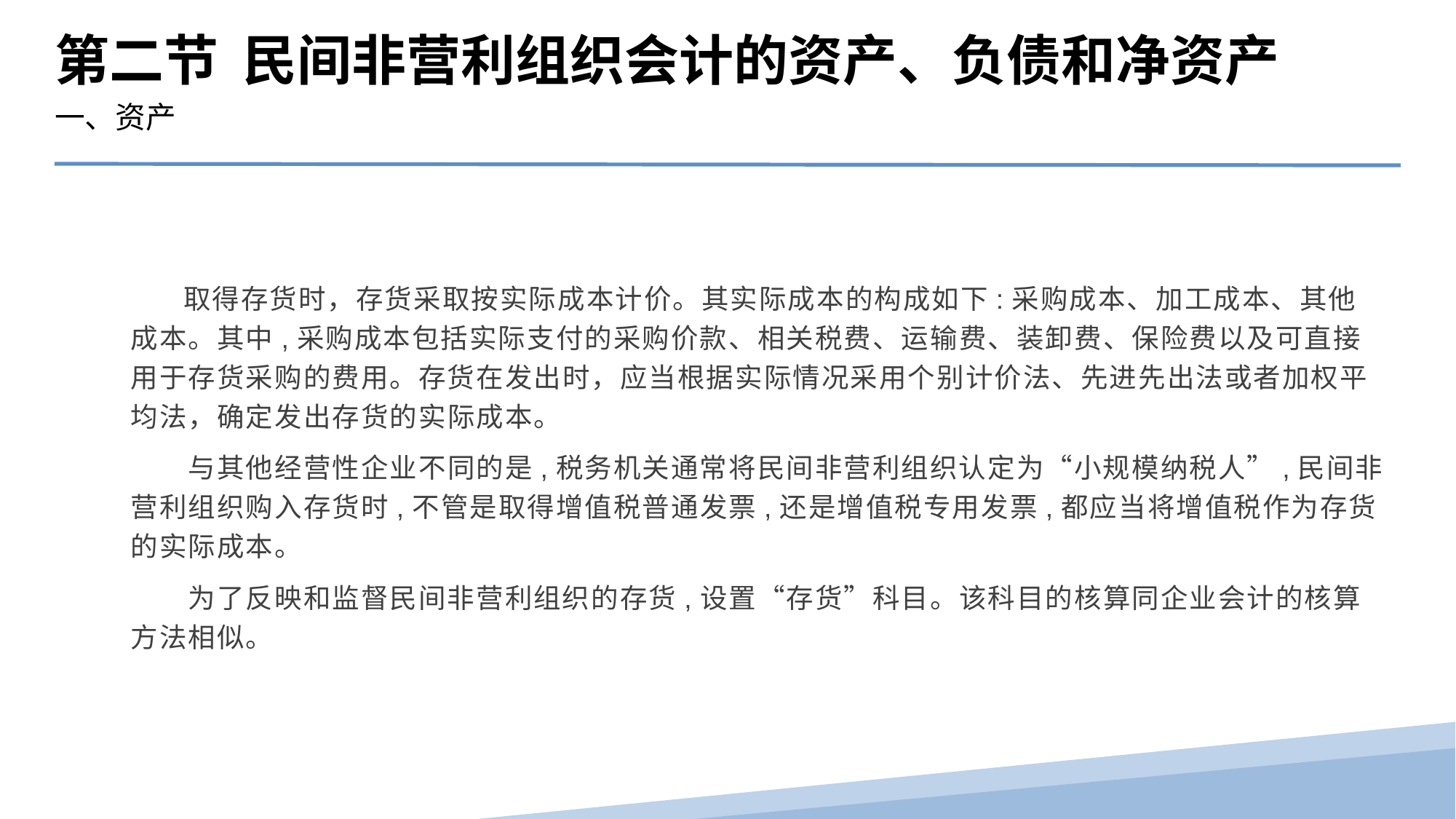

第二节  民间非营利组织会计的资产、负债和净资产
一、资产
      取得存货时，存货采取按实际成本计价。其实际成本的构成如下:采购成本、加工成本、其他成本。其中,采购成本包括实际支付的采购价款、相关税费、运输费、装卸费、保险费以及可直接用于存货采购的费用。存货在发出时，应当根据实际情况采用个别计价法、先进先出法或者加权平均法，确定发出存货的实际成本。
　　与其他经营性企业不同的是,税务机关通常将民间非营利组织认定为“小规模纳税人”,民间非营利组织购入存货时,不管是取得增值税普通发票,还是增值税专用发票,都应当将增值税作为存货的实际成本。
　　为了反映和监督民间非营利组织的存货,设置“存货”科目。该科目的核算同企业会计的核算方法相似。